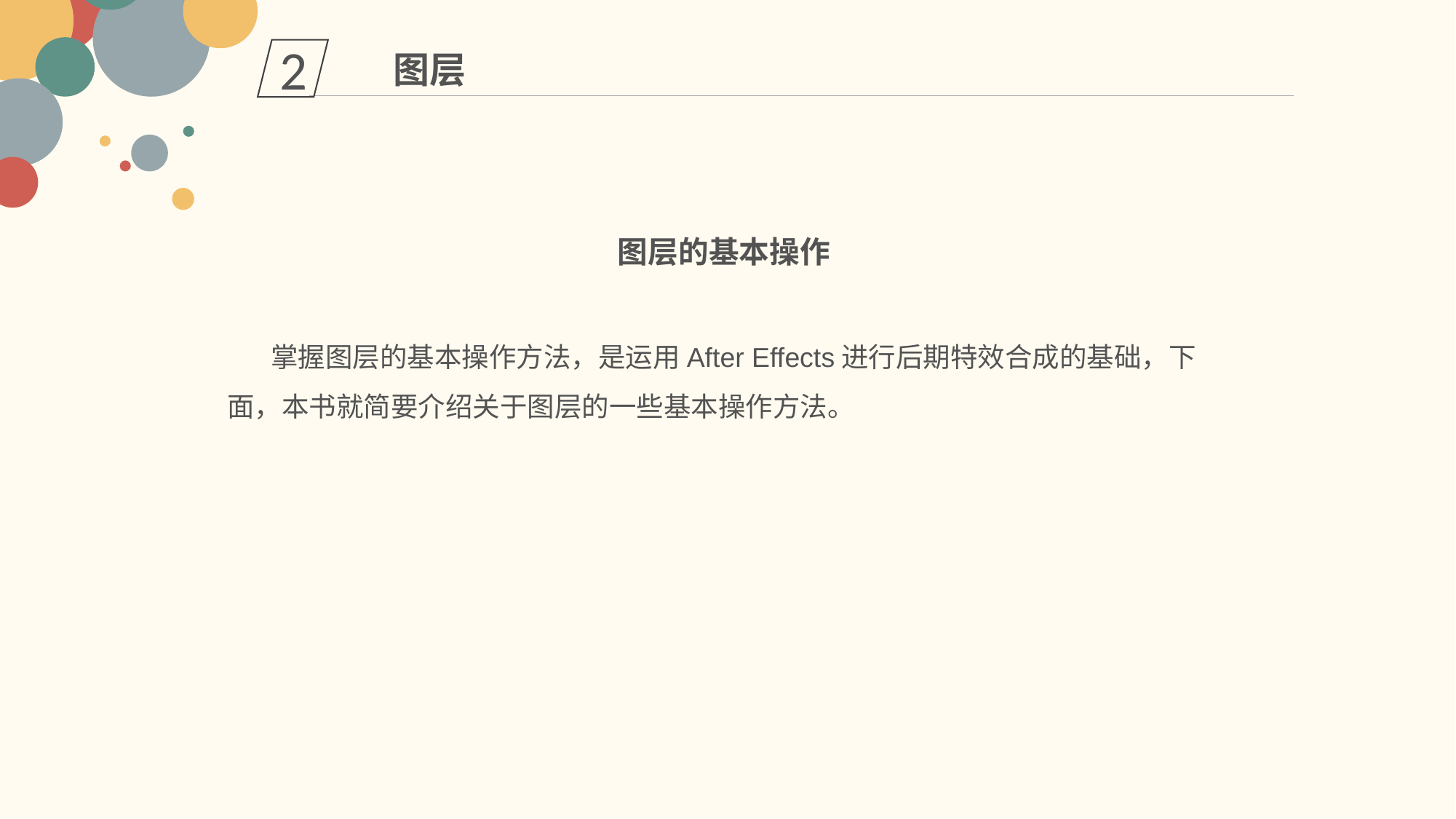

2
图层
图层的基本操作

      掌握图层的基本操作方法，是运用After Effects进行后期特效合成的基础，下面，本书就简要介绍关于图层的一些基本操作方法。